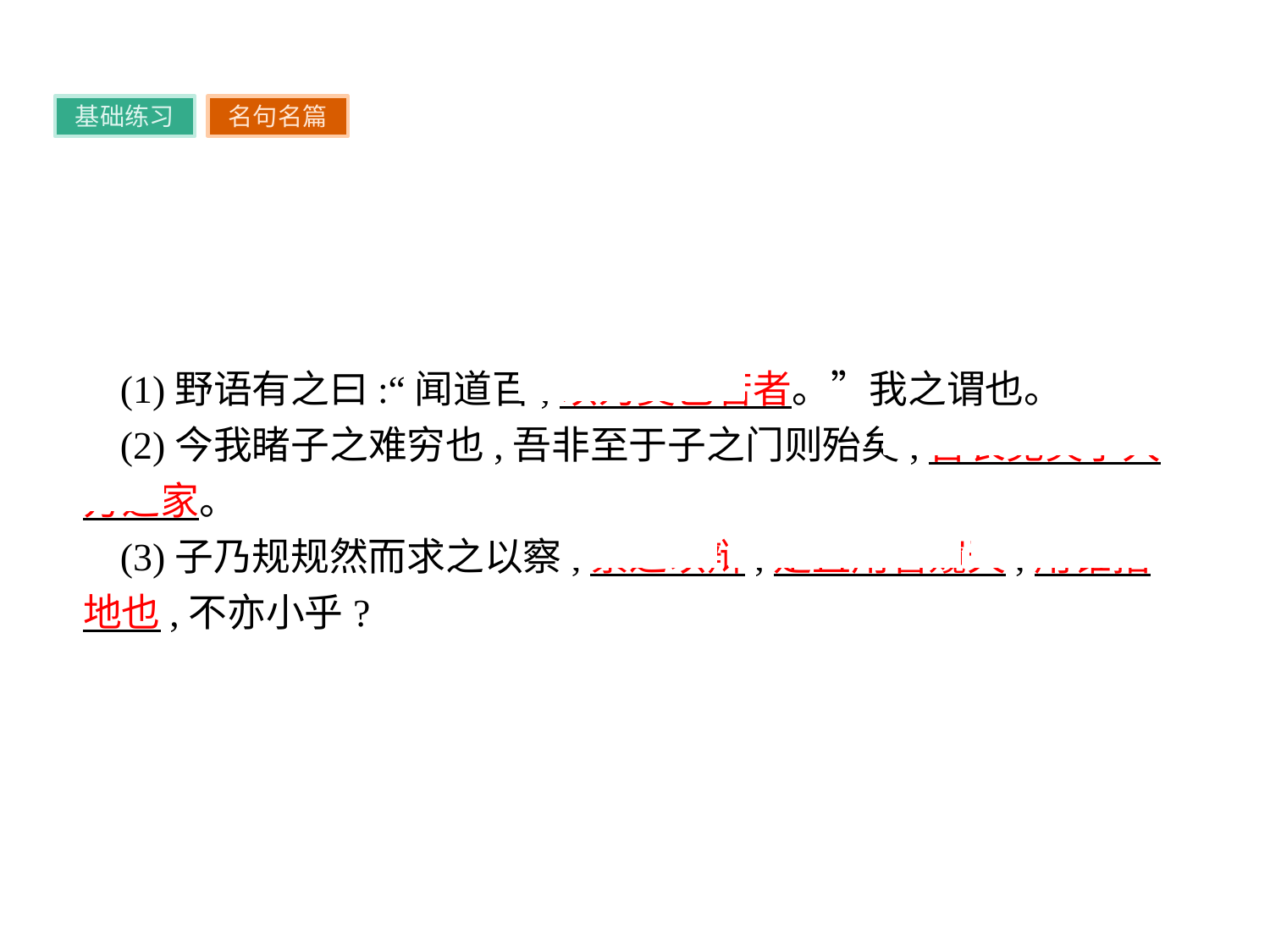

基础练习
名句名篇
(1)野语有之曰:“闻道百,以为莫己若者。”我之谓也。
(2)今我睹子之难穷也,吾非至于子之门则殆矣,吾长见笑于大方之家。
(3)子乃规规然而求之以察,索之以辩,是直用管窥天,用锥指地也,不亦小乎?